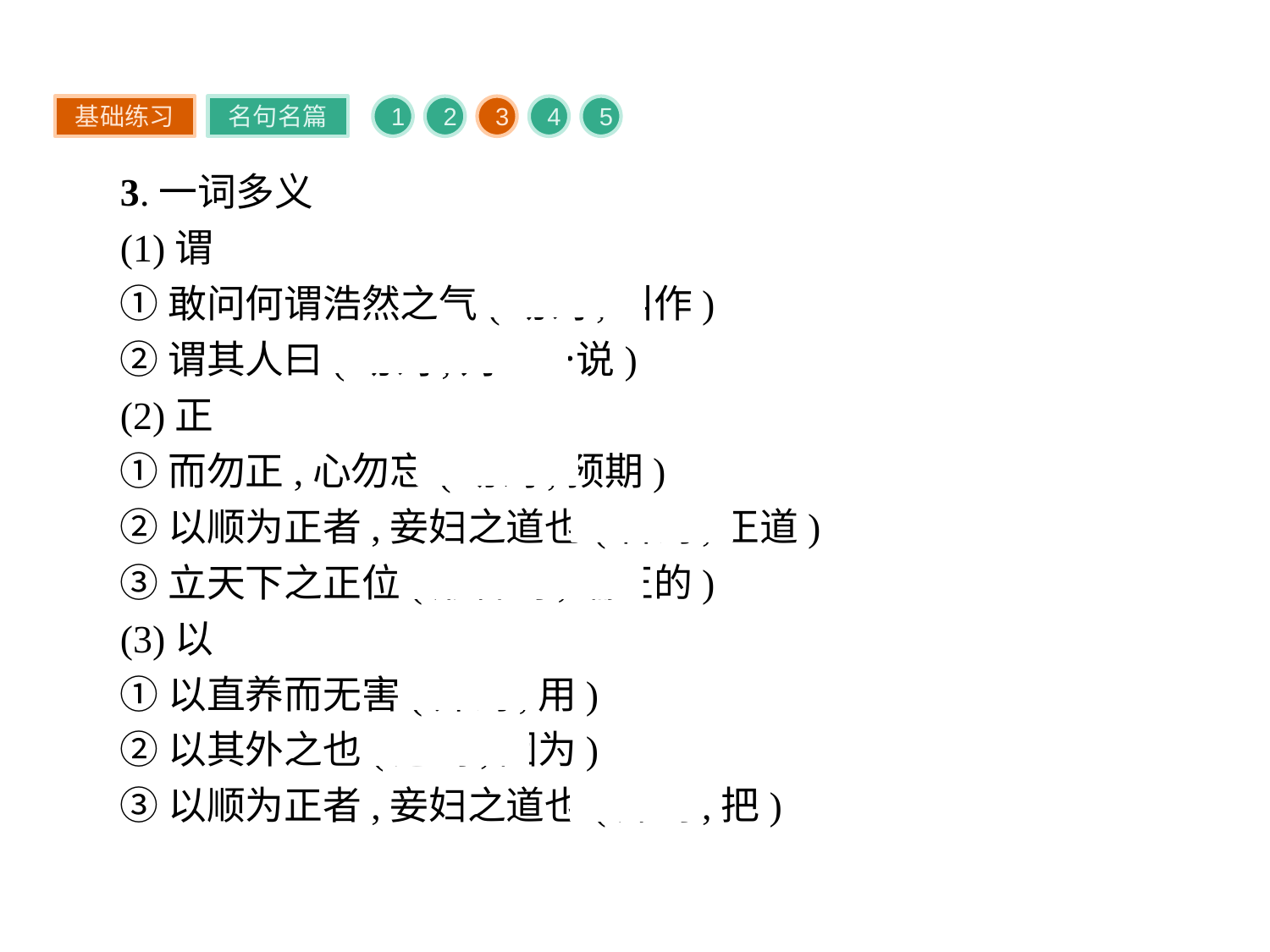

基础练习
名句名篇
1
2
3
4
5
3.一词多义
(1)谓
①敢问何谓浩然之气(动词,叫作)
②谓其人曰(动词,对……说)
(2)正
①而勿正,心勿忘(动词,预期)
②以顺为正者,妾妇之道也(名词,正道)
③立天下之正位(形容词,端正的)
(3)以
①以直养而无害(介词,用)
②以其外之也(连词,因为)
③以顺为正者,妾妇之道也(介词,把)